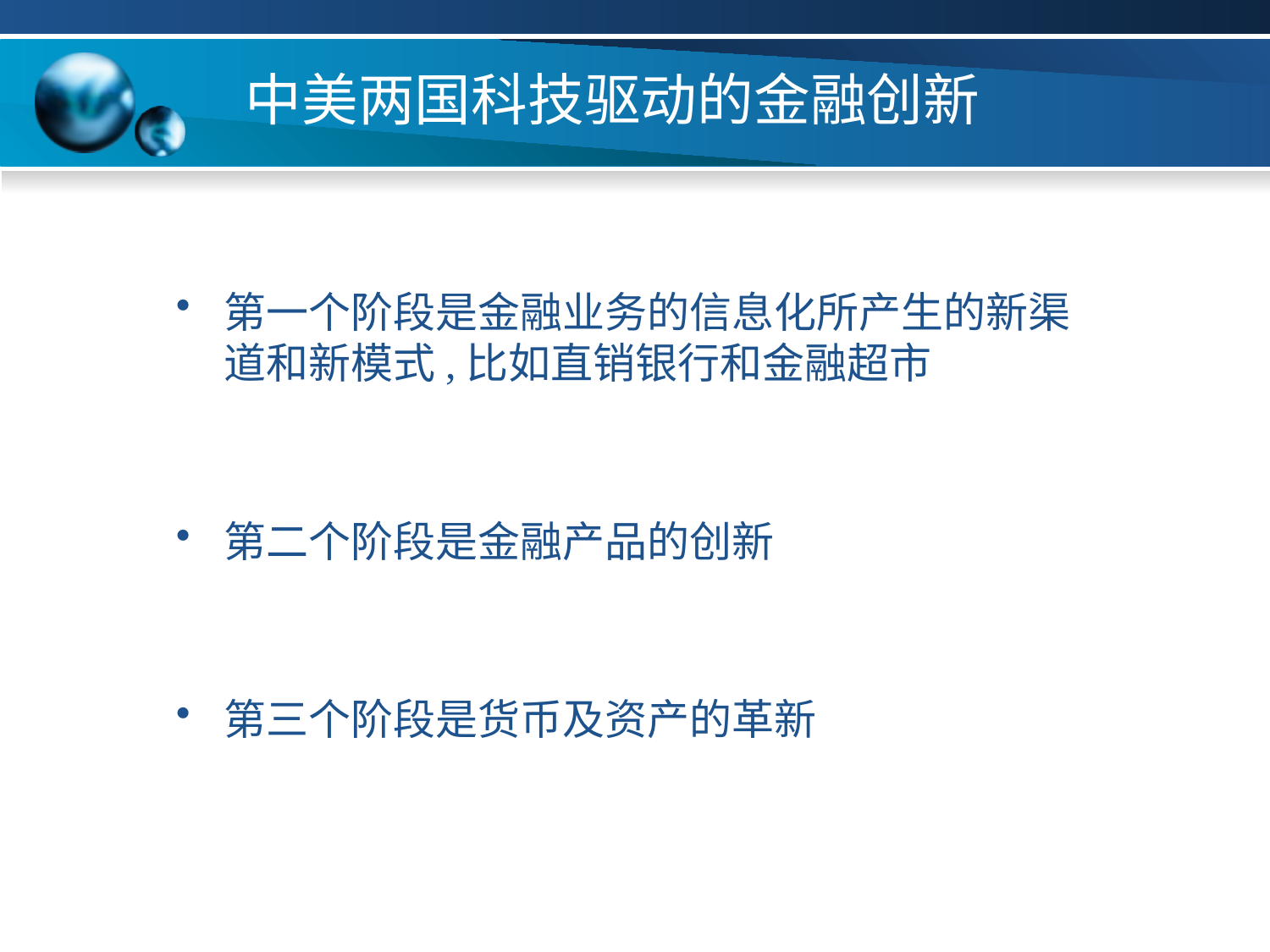

# 中美两国科技驱动的金融创新
第一个阶段是金融业务的信息化所产生的新渠道和新模式,比如直销银行和金融超市
第二个阶段是金融产品的创新
第三个阶段是货币及资产的革新